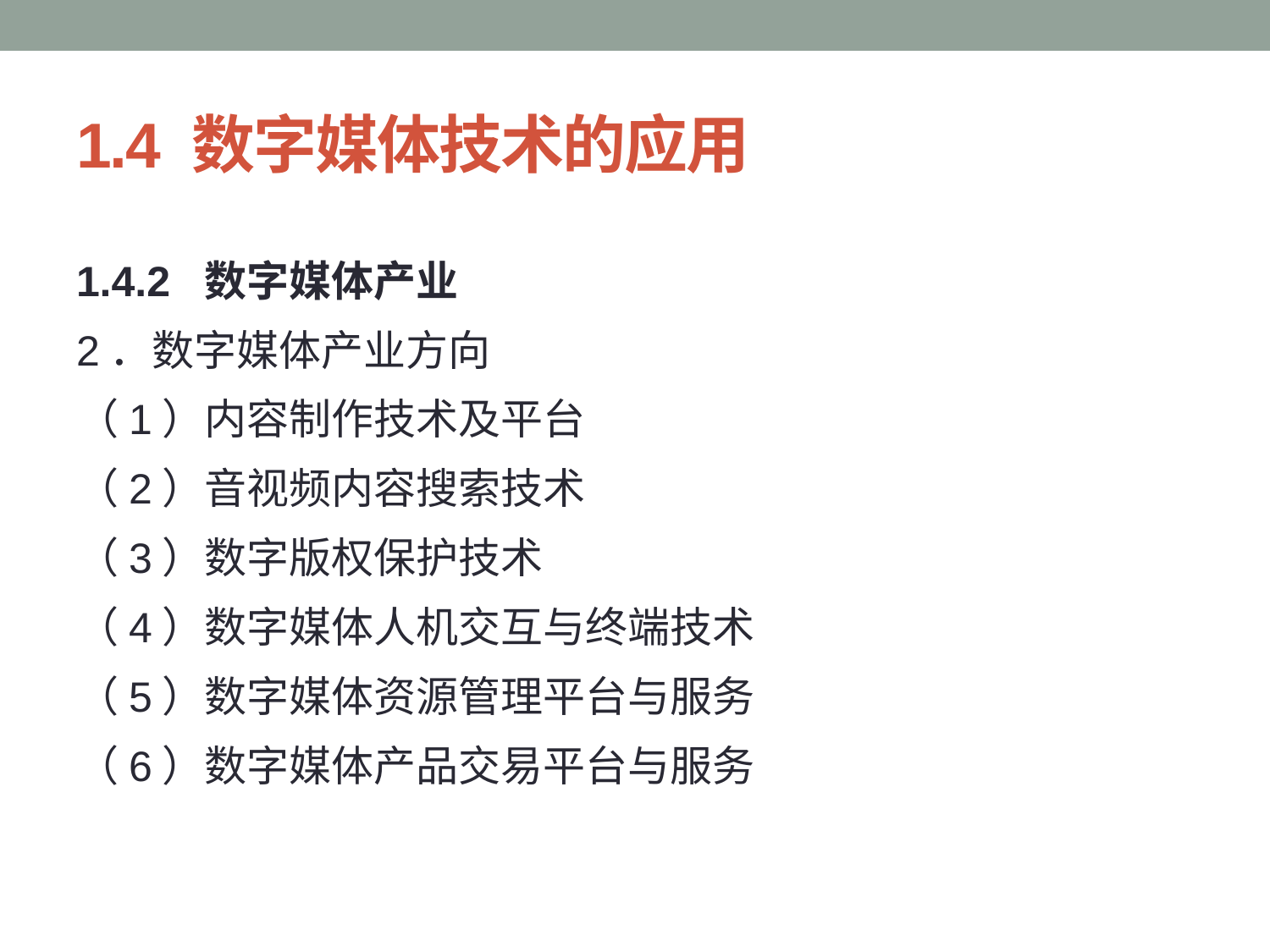

# 1.4 数字媒体技术的应用
1.4.2  数字媒体产业
2．数字媒体产业方向
（1）内容制作技术及平台
（2）音视频内容搜索技术
（3）数字版权保护技术
（4）数字媒体人机交互与终端技术
（5）数字媒体资源管理平台与服务
（6）数字媒体产品交易平台与服务